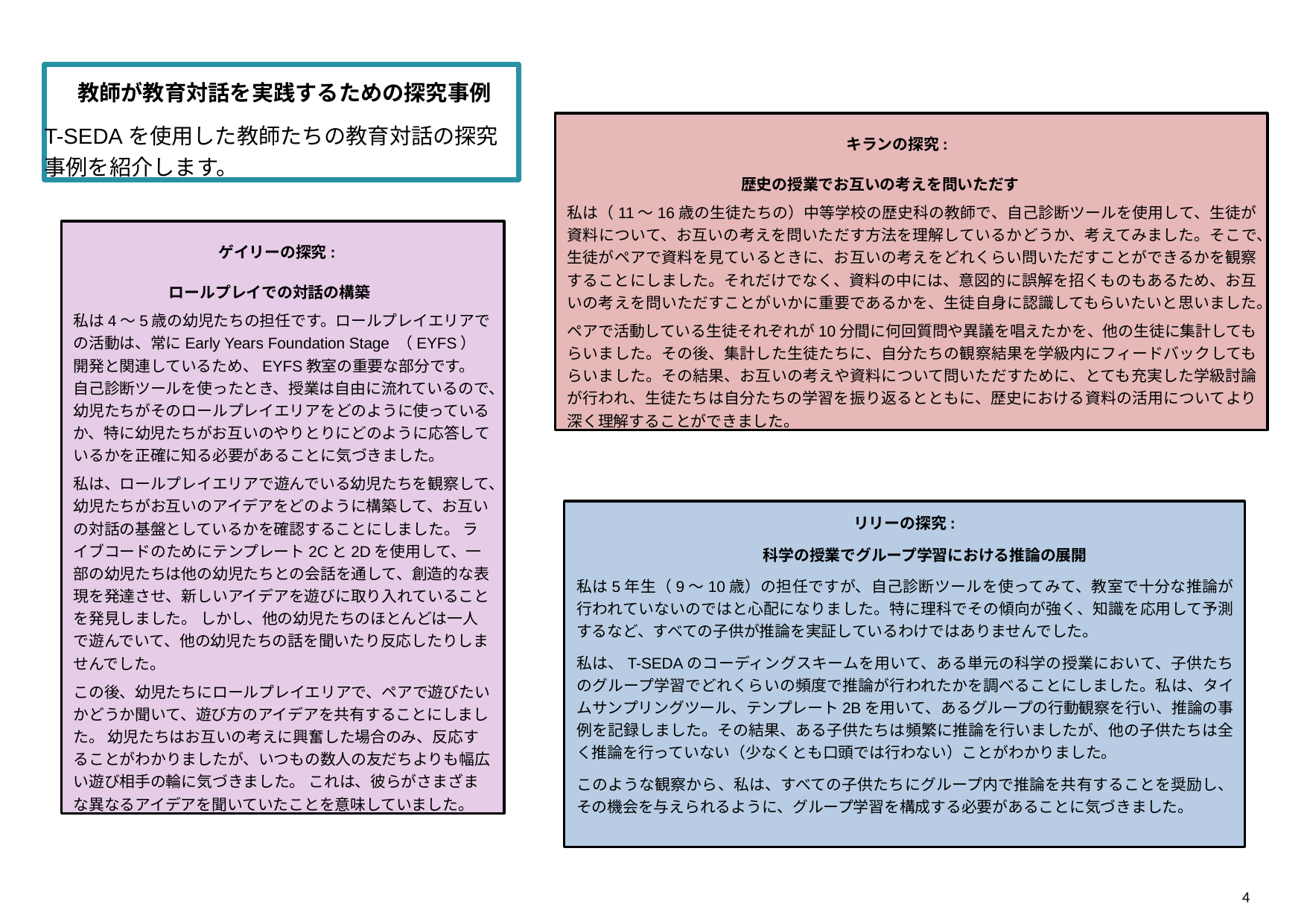

教師が教育対話を実践するための探究事例
T-SEDAを使用した教師たちの教育対話の探究事例を紹介します。
キランの探究:
歴史の授業でお互いの考えを問いただす
私は（11〜16歳の生徒たちの）中等学校の歴史科の教師で、自己診断ツールを使用して、生徒が資料について、お互いの考えを問いただす方法を理解しているかどうか、考えてみました。そこで、生徒がペアで資料を見ているときに、お互いの考えをどれくらい問いただすことができるかを観察することにしました。それだけでなく、資料の中には、意図的に誤解を招くものもあるため、お互いの考えを問いただすことがいかに重要であるかを、生徒自身に認識してもらいたいと思いました。
ペアで活動している生徒それぞれが10分間に何回質問や異議を唱えたかを、他の生徒に集計してもらいました。その後、集計した生徒たちに、自分たちの観察結果を学級内にフィードバックしてもらいました。その結果、お互いの考えや資料について問いただすために、とても充実した学級討論が行われ、生徒たちは自分たちの学習を振り返るとともに、歴史における資料の活用についてより深く理解することができました。
　　　　　　　ゲイリーの探究:
　　　　　　ロールプレイでの対話の構築
私は4〜5歳の幼児たちの担任です。ロールプレイエリアでの活動は、常にEarly Years Foundation Stage （EYFS）開発と関連しているため、EYFS教室の重要な部分です。 自己診断ツールを使ったとき、授業は自由に流れているので、幼児たちがそのロールプレイエリアをどのように使っているか、特に幼児たちがお互いのやりとりにどのように応答しているかを正確に知る必要があることに気づきました。
私は、ロールプレイエリアで遊んでいる幼児たちを観察して、幼児たちがお互いのアイデアをどのように構築して、お互いの対話の基盤としているかを確認することにしました。 ライブコードのためにテンプレート2Cと2Dを使用して、一部の幼児たちは他の幼児たちとの会話を通して、創造的な表現を発達させ、新しいアイデアを遊びに取り入れていることを発見しました。 しかし、他の幼児たちのほとんどは一人で遊んでいて、他の幼児たちの話を聞いたり反応したりしませんでした。
この後、幼児たちにロールプレイエリアで、ペアで遊びたいかどうか聞いて、遊び方のアイデアを共有することにしました。 幼児たちはお互いの考えに興奮した場合のみ、反応することがわかりましたが、いつもの数人の友だちよりも幅広い遊び相手の輪に気づきました。 これは、彼らがさまざまな異なるアイデアを聞いていたことを意味していました。
リリーの探究:
科学の授業でグループ学習における推論の展開
私は5年生（9～10歳）の担任ですが、自己診断ツールを使ってみて、教室で十分な推論が行われていないのではと心配になりました。特に理科でその傾向が強く、知識を応用して予測するなど、すべての子供が推論を実証しているわけではありませんでした。
私は、T-SEDAのコーディングスキームを用いて、ある単元の科学の授業において、子供たちのグループ学習でどれくらいの頻度で推論が行われたかを調べることにしました。私は、タイムサンプリングツール、テンプレート2Bを用いて、あるグループの行動観察を行い、推論の事例を記録しました。その結果、ある子供たちは頻繁に推論を行いましたが、他の子供たちは全く推論を行っていない（少なくとも口頭では行わない）ことがわかりました。
このような観察から、私は、すべての子供たちにグループ内で推論を共有することを奨励し、その機会を与えられるように、グループ学習を構成する必要があることに気づきました。

4